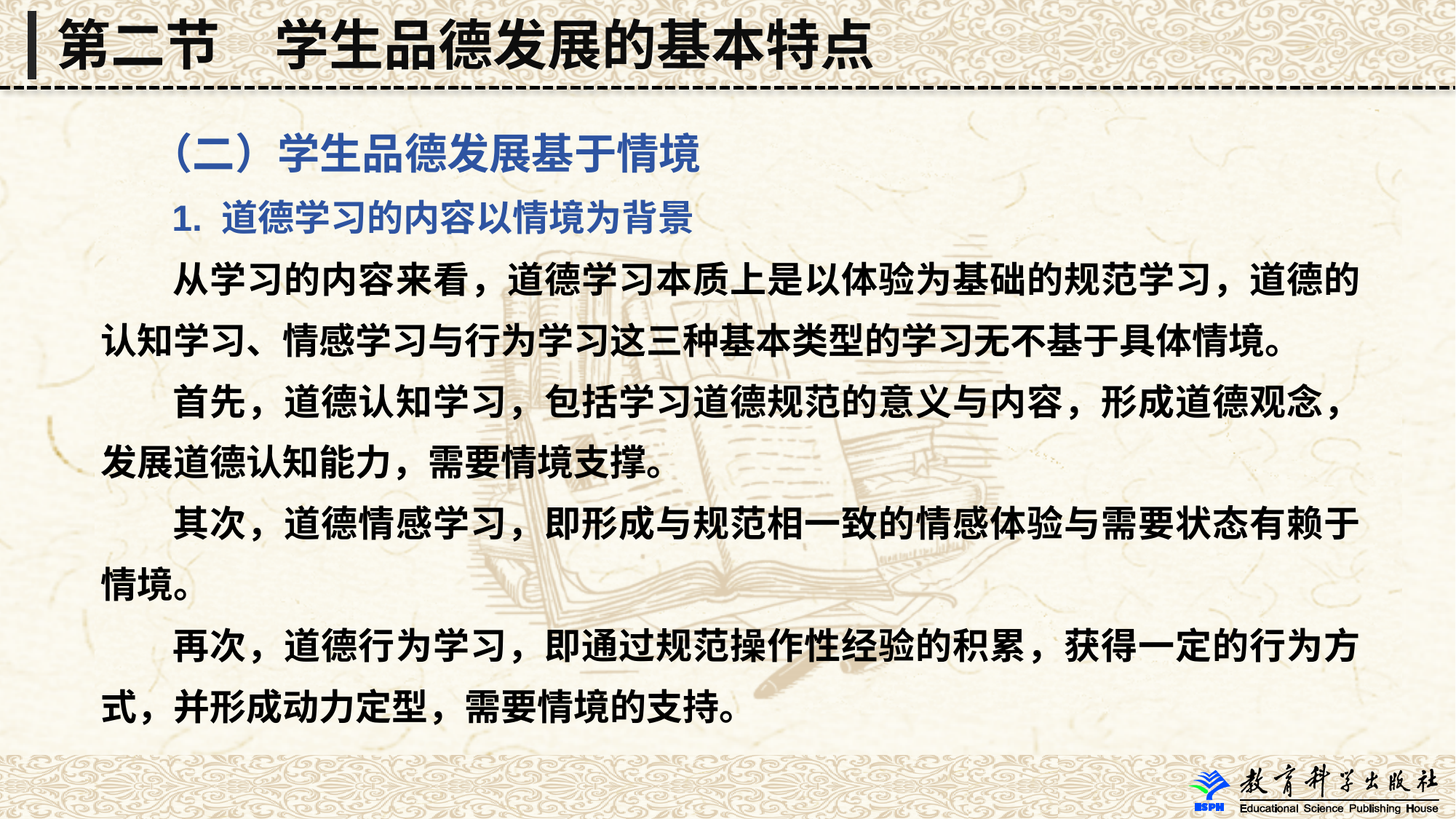

第二节　学生品德发展的基本特点
     （二）学生品德发展基于情境
       1. 道德学习的内容以情境为背景
       从学习的内容来看，道德学习本质上是以体验为基础的规范学习，道德的认知学习、情感学习与行为学习这三种基本类型的学习无不基于具体情境。
       首先，道德认知学习，包括学习道德规范的意义与内容，形成道德观念，发展道德认知能力，需要情境支撑。
       其次，道德情感学习，即形成与规范相一致的情感体验与需要状态有赖于情境。
       再次，道德行为学习，即通过规范操作性经验的积累，获得一定的行为方式，并形成动力定型，需要情境的支持。